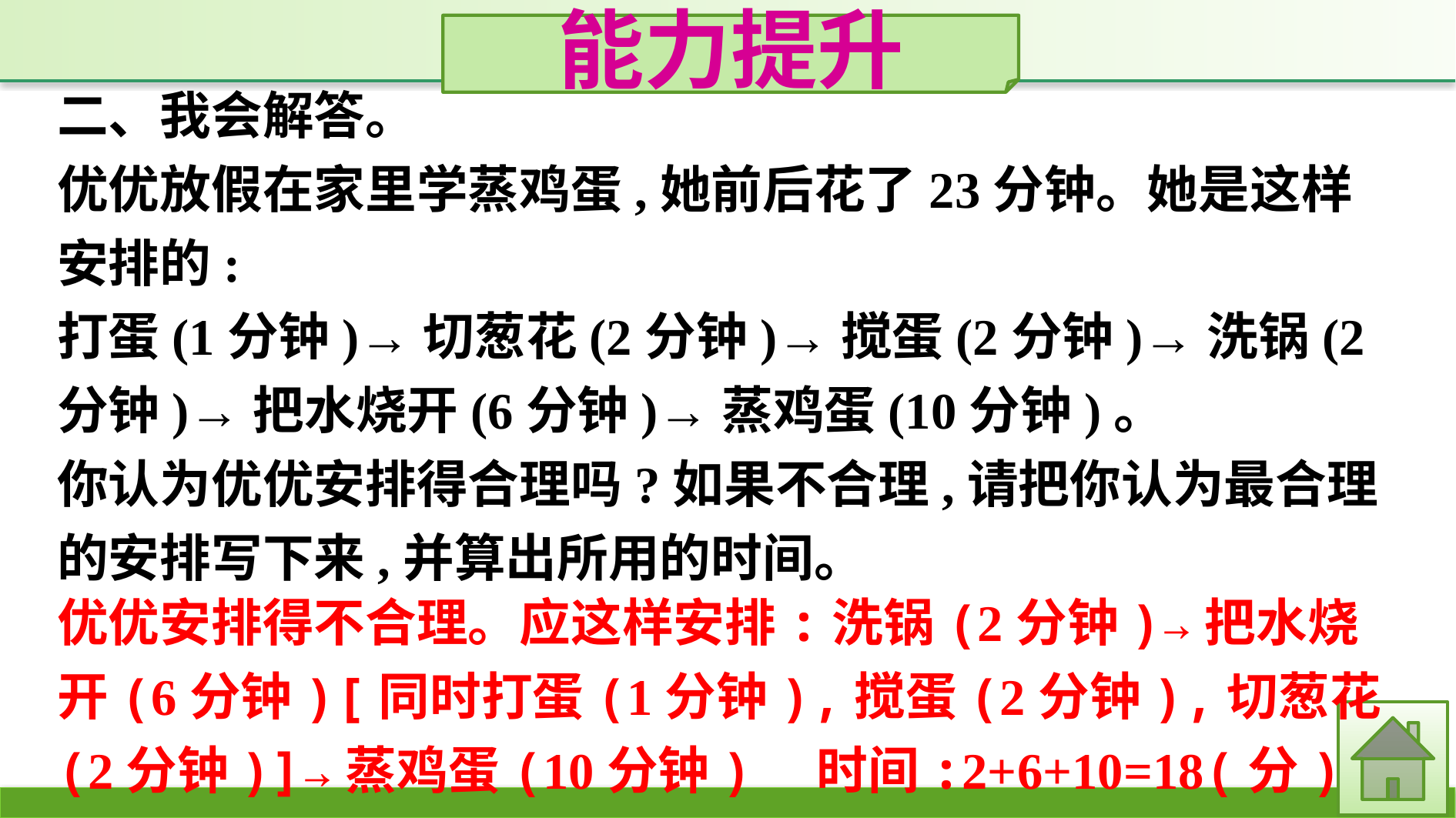

能力提升
二、我会解答。
优优放假在家里学蒸鸡蛋,她前后花了23分钟。她是这样安排的:
打蛋(1分钟)→切葱花(2分钟)→搅蛋(2分钟)→洗锅(2分钟)→把水烧开(6分钟)→蒸鸡蛋(10分钟)。
你认为优优安排得合理吗?如果不合理,请把你认为最合理的安排写下来,并算出所用的时间。
优优安排得不合理。应这样安排:洗锅(2分钟)→把水烧开(6分钟)[同时打蛋(1分钟),搅蛋(2分钟),切葱花(2分钟)]→蒸鸡蛋(10分钟)　时间:2+6+10=18(分)